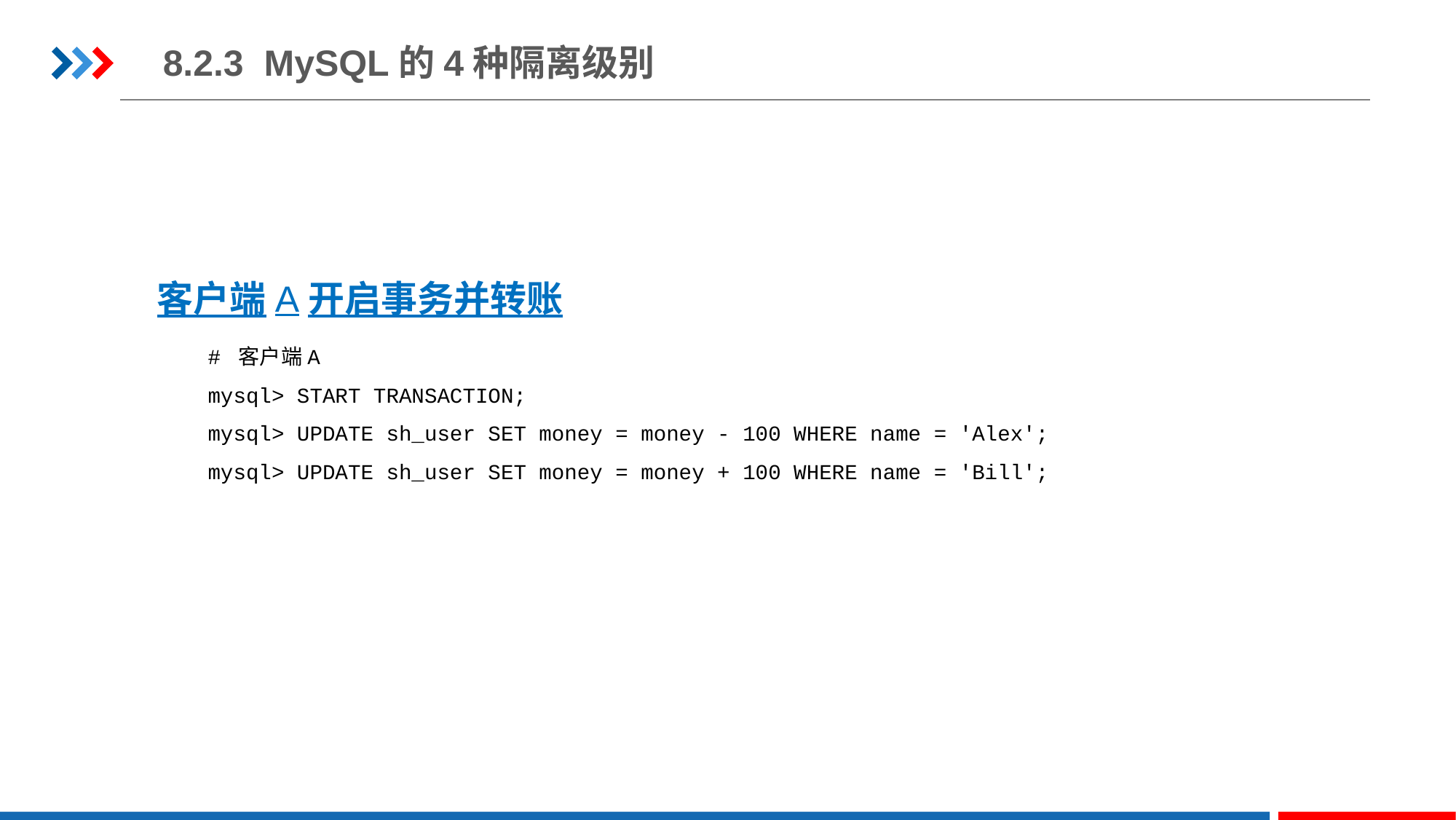

8.2.3  MySQL的4种隔离级别
客户端A开启事务并转账
# 客户端A
mysql> START TRANSACTION;
mysql> UPDATE sh_user SET money = money - 100 WHERE name = 'Alex';
mysql> UPDATE sh_user SET money = money + 100 WHERE name = 'Bill';